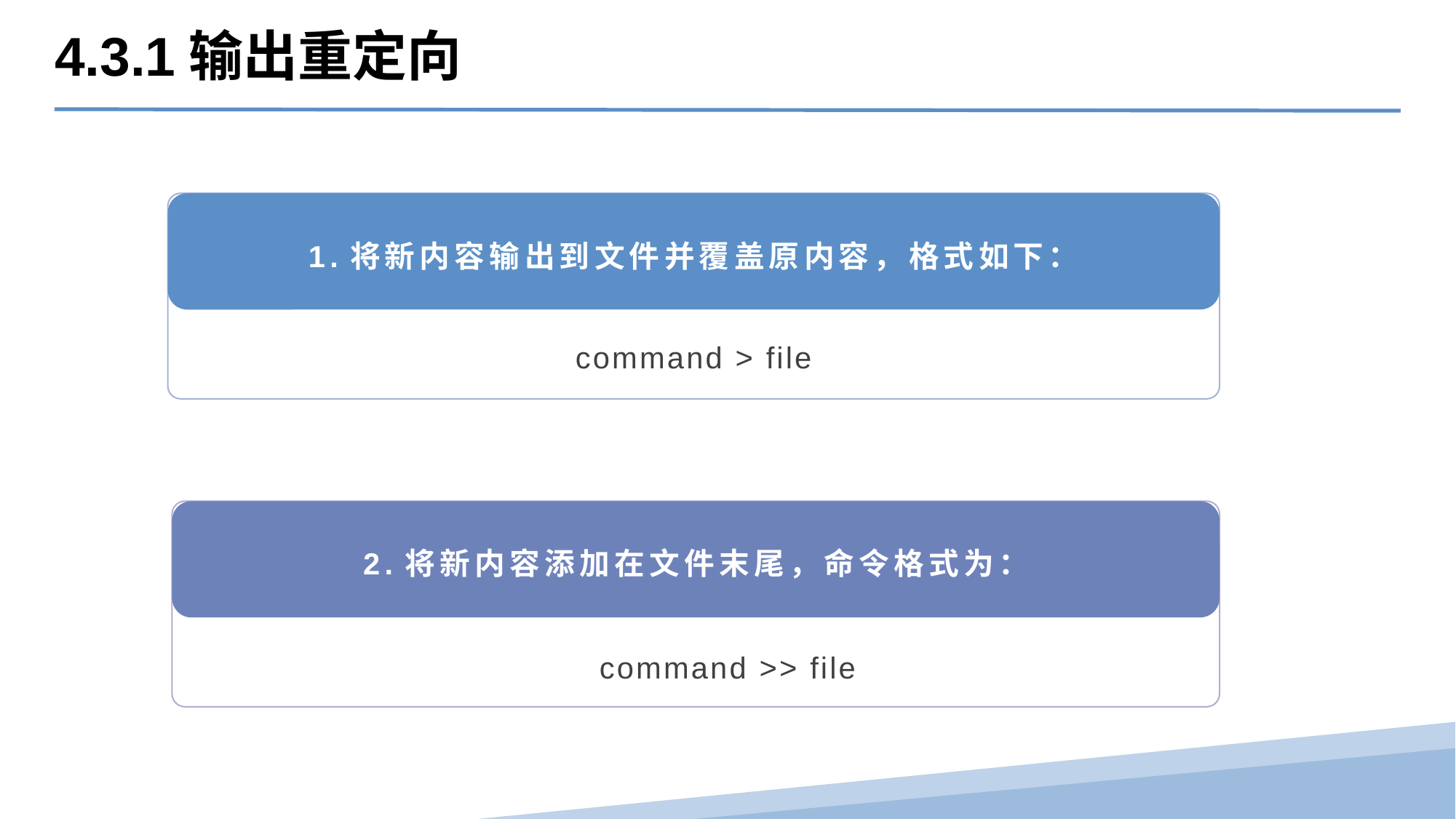

4.3.1输出重定向

1.将新内容输出到文件并覆盖原内容，格式如下：
command > file

2.将新内容添加在文件末尾，命令格式为：
command >> file